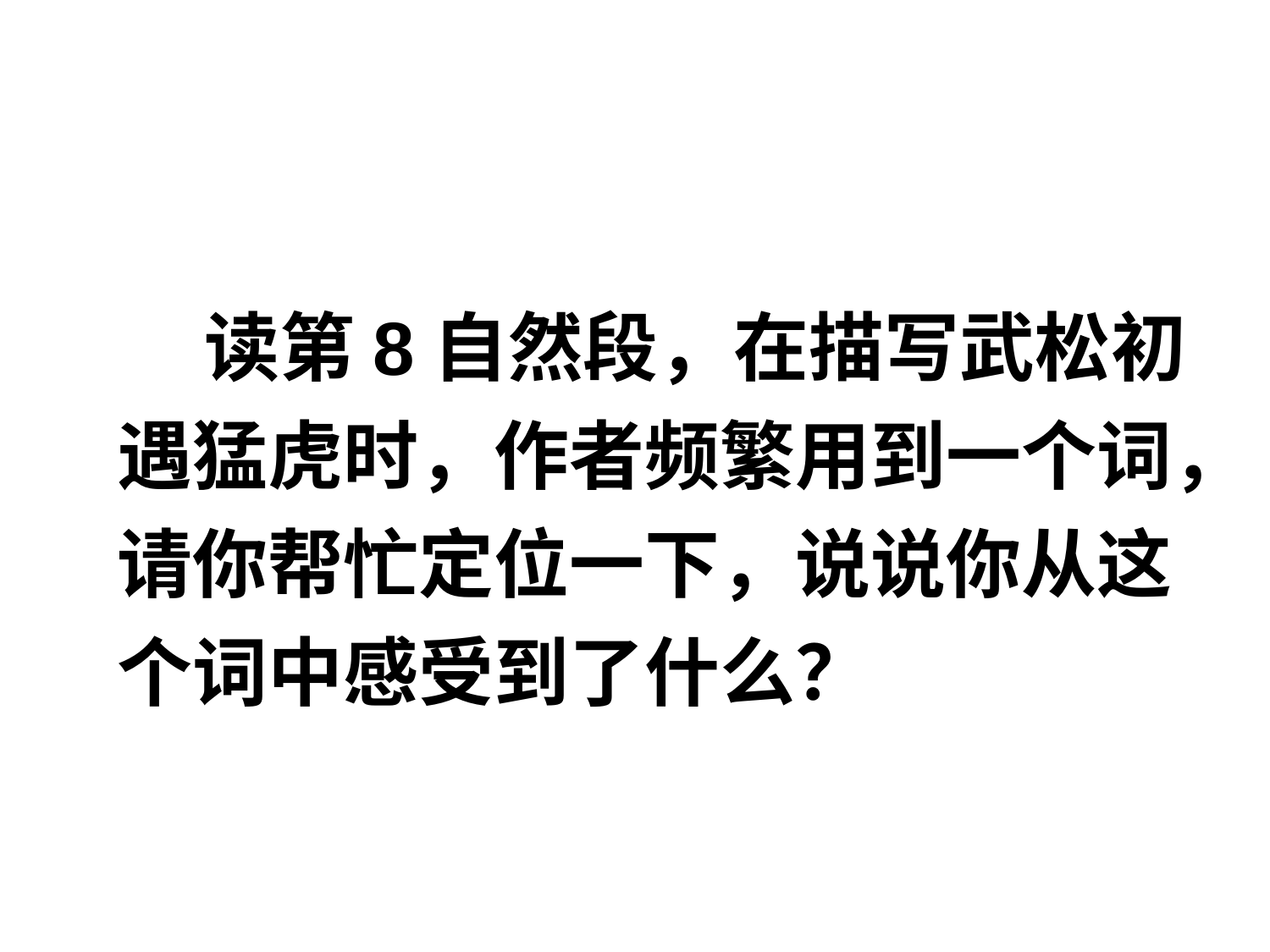

读第8自然段，在描写武松初遇猛虎时，作者频繁用到一个词，请你帮忙定位一下，说说你从这个词中感受到了什么？